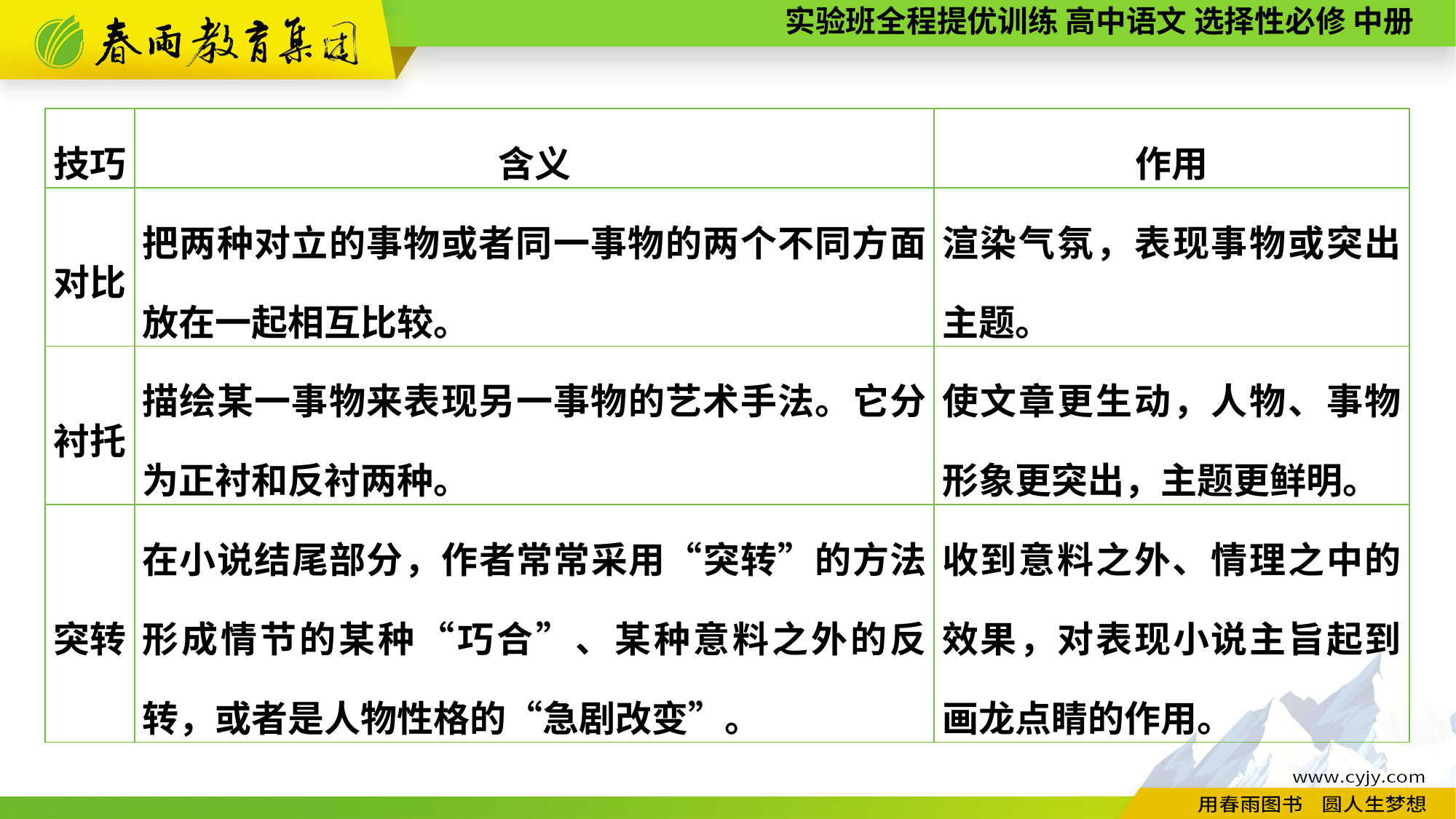

| 技巧 | 含义 | 作用 |
| --- | --- | --- |
| 对比 | 把两种对立的事物或者同一事物的两个不同方面放在一起相互比较。 | 渲染气氛，表现事物或突出主题。 |
| 衬托 | 描绘某一事物来表现另一事物的艺术手法。它分为正衬和反衬两种。 | 使文章更生动，人物、事物形象更突出，主题更鲜明。 |
| 突转 | 在小说结尾部分，作者常常采用“突转”的方法形成情节的某种“巧合”、某种意料之外的反转，或者是人物性格的“急剧改变”。 | 收到意料之外、情理之中的效果，对表现小说主旨起到画龙点睛的作用。 |